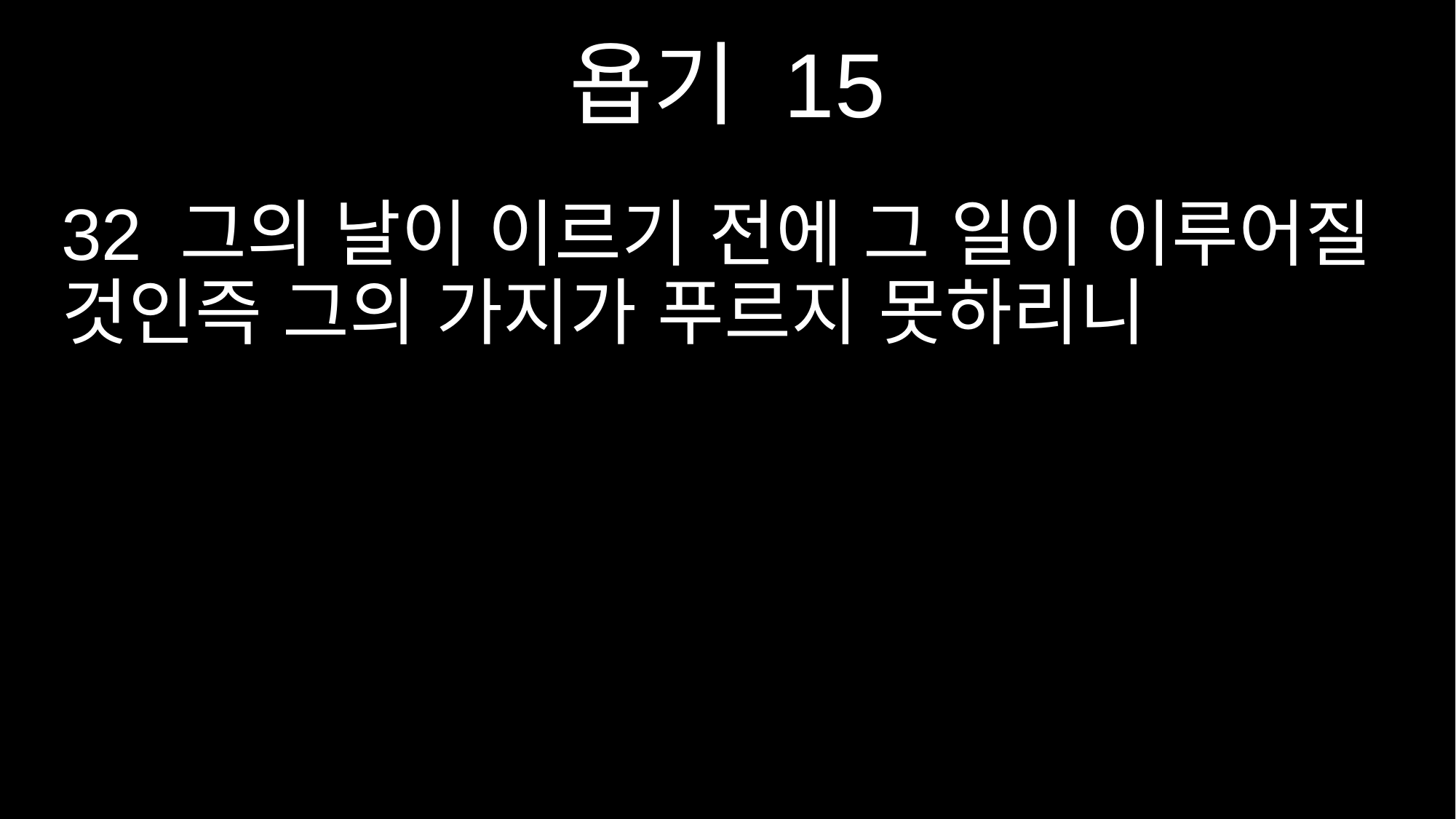

욥기 15
32 그의 날이 이르기 전에 그 일이 이루어질 것인즉 그의 가지가 푸르지 못하리니